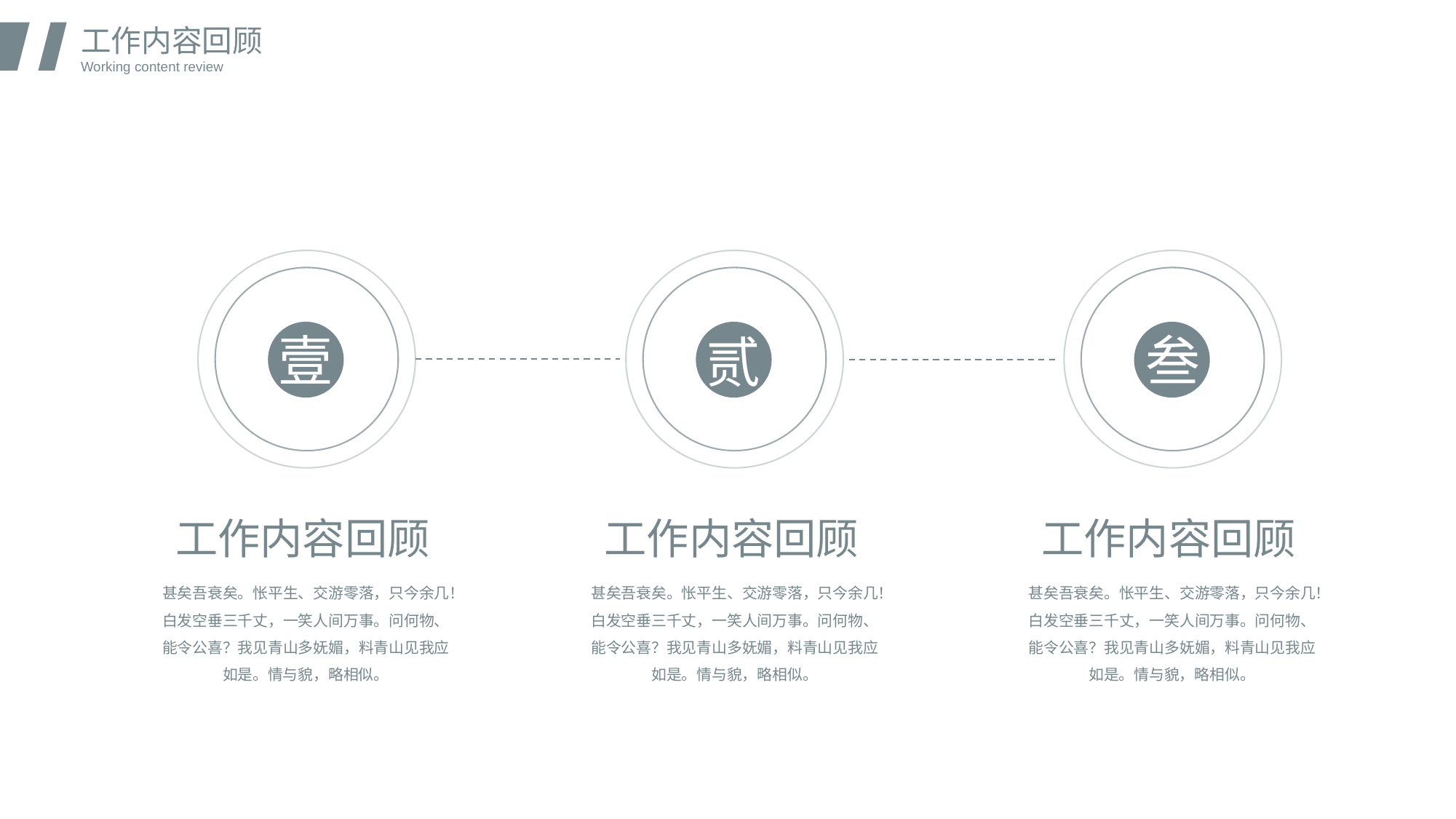

工作内容回顾
Working content review

壹
叁

贰

工作内容回顾
工作内容回顾
工作内容回顾
甚矣吾衰矣。怅平生、交游零落，只今余几！白发空垂三千丈，一笑人间万事。问何物、能令公喜？我见青山多妩媚，料青山见我应如是。情与貌，略相似。
甚矣吾衰矣。怅平生、交游零落，只今余几！白发空垂三千丈，一笑人间万事。问何物、能令公喜？我见青山多妩媚，料青山见我应如是。情与貌，略相似。
甚矣吾衰矣。怅平生、交游零落，只今余几！白发空垂三千丈，一笑人间万事。问何物、能令公喜？我见青山多妩媚，料青山见我应如是。情与貌，略相似。